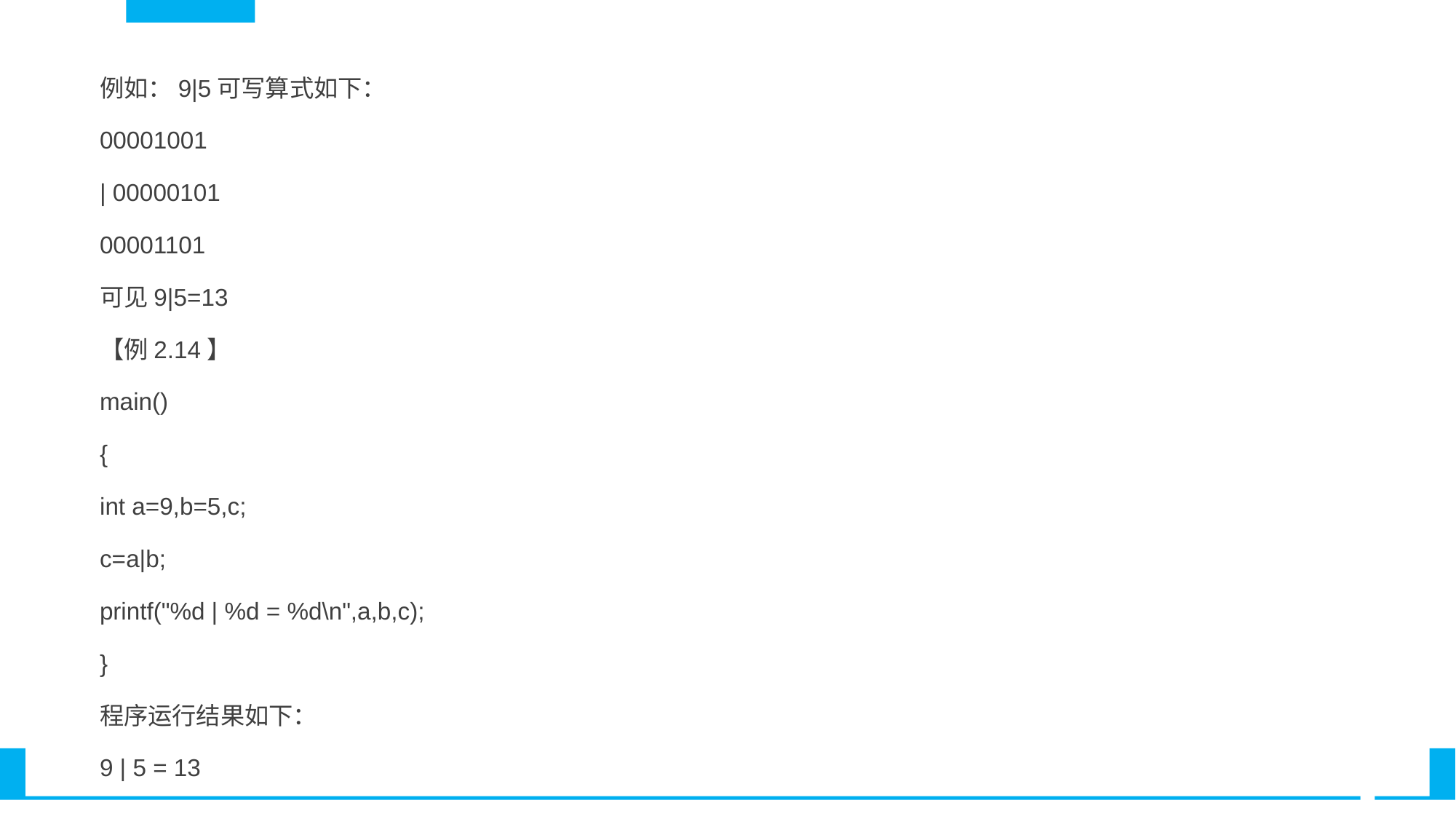

例如：9|5可写算式如下：
00001001
| 00000101
00001101
可见9|5=13
【例2.14】
main()
{
int a=9,b=5,c;
c=a|b;
printf("%d | %d = %d\n",a,b,c);
}
程序运行结果如下：
9 | 5 = 13